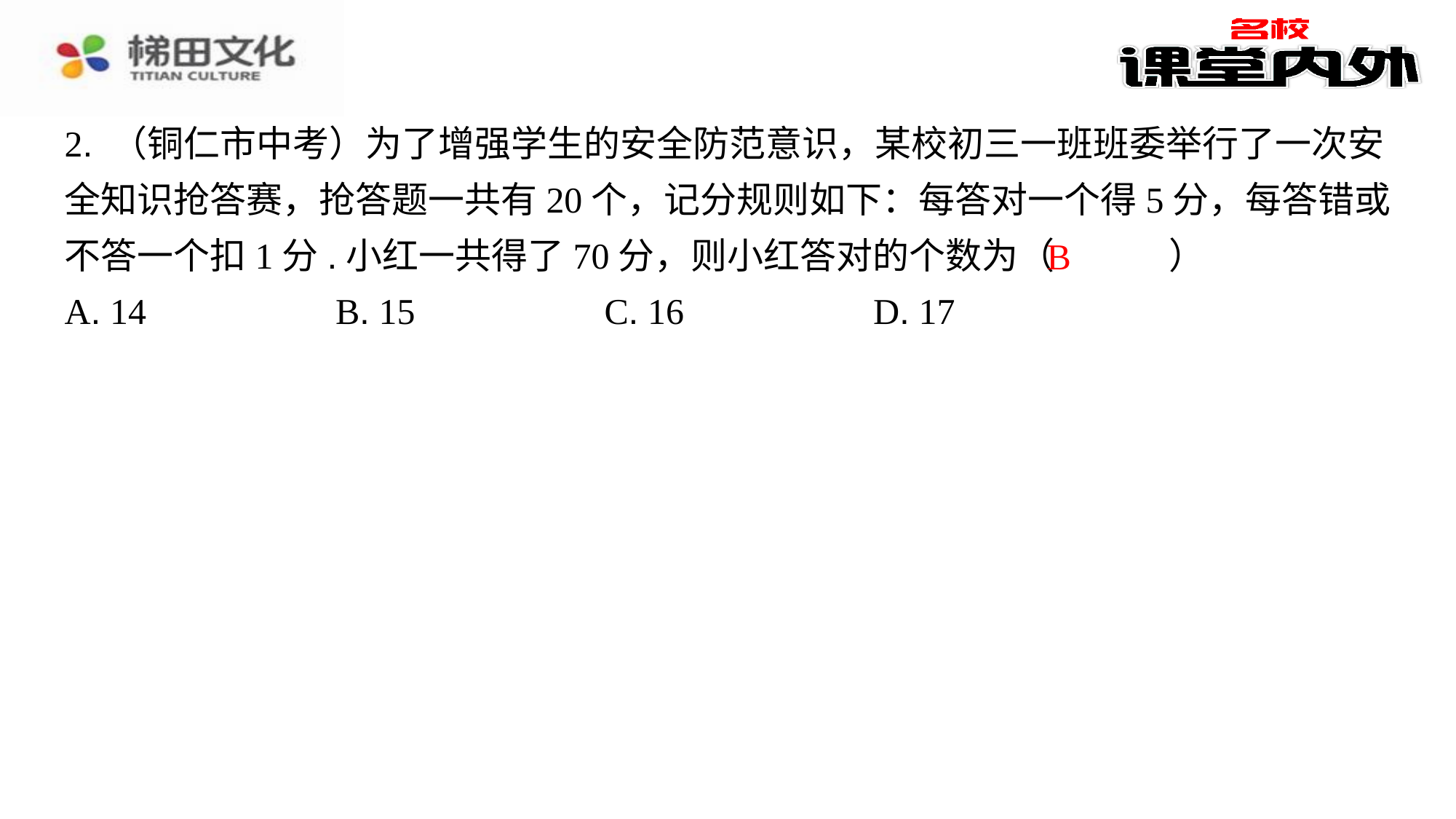

2. （铜仁市中考）为了增强学生的安全防范意识，某校初三一班班委举行了一次安
全知识抢答赛，抢答题一共有20个，记分规则如下：每答对一个得5分，每答错或
不答一个扣1分.小红一共得了70分，则小红答对的个数为（　B　）
B
| A. 14 | B. 15 | C. 16 | D. 17 |
| --- | --- | --- | --- |